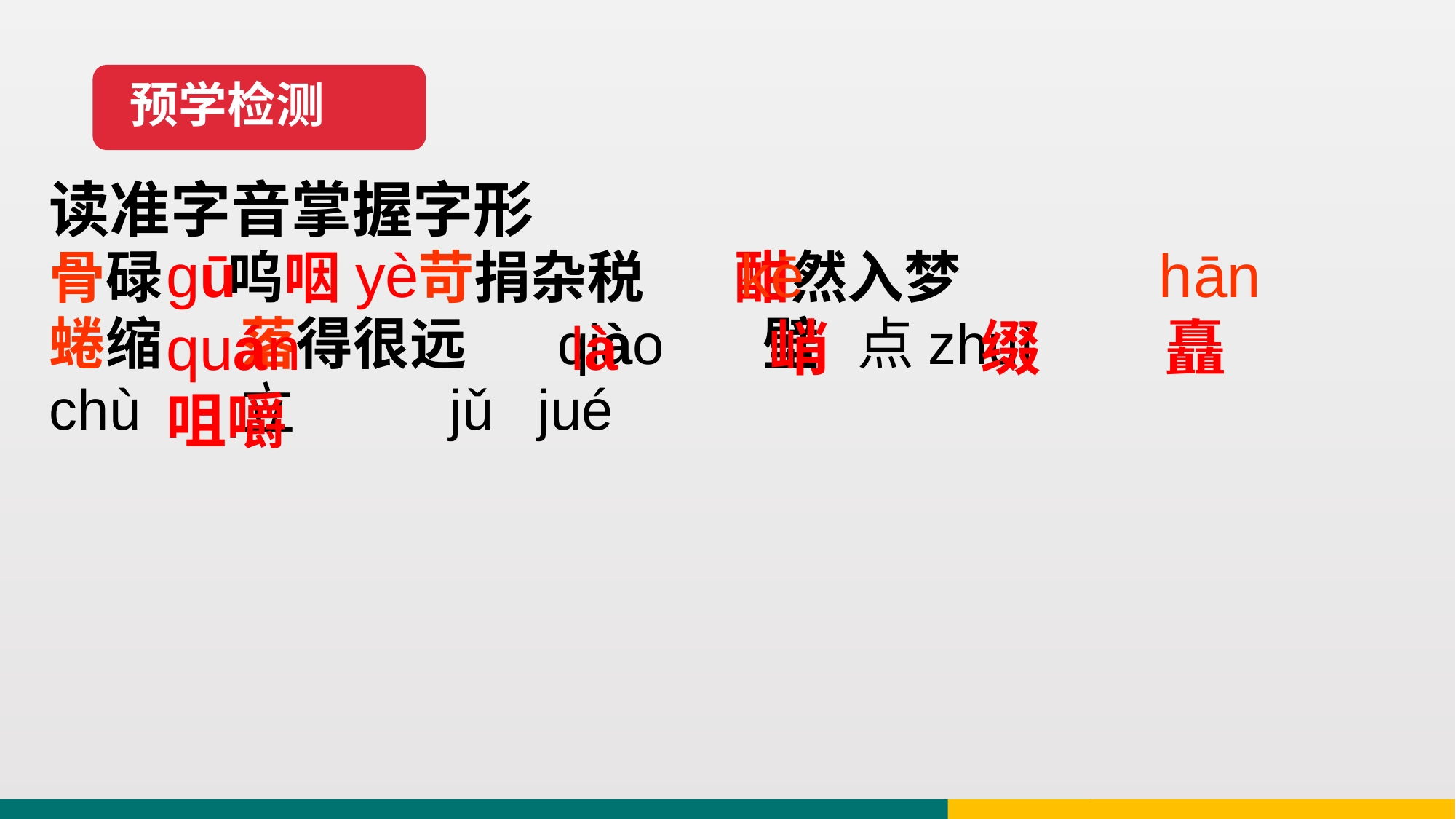

预学检测
读准字音掌握字形
骨碌     呜咽      苛捐杂税       酣然入梦
蜷缩      落得很远      qiào      壁   点zhuì
chù      立           jǔ   jué
gū       yè                   kē                     hān
quán                là        峭           缀         矗             咀嚼